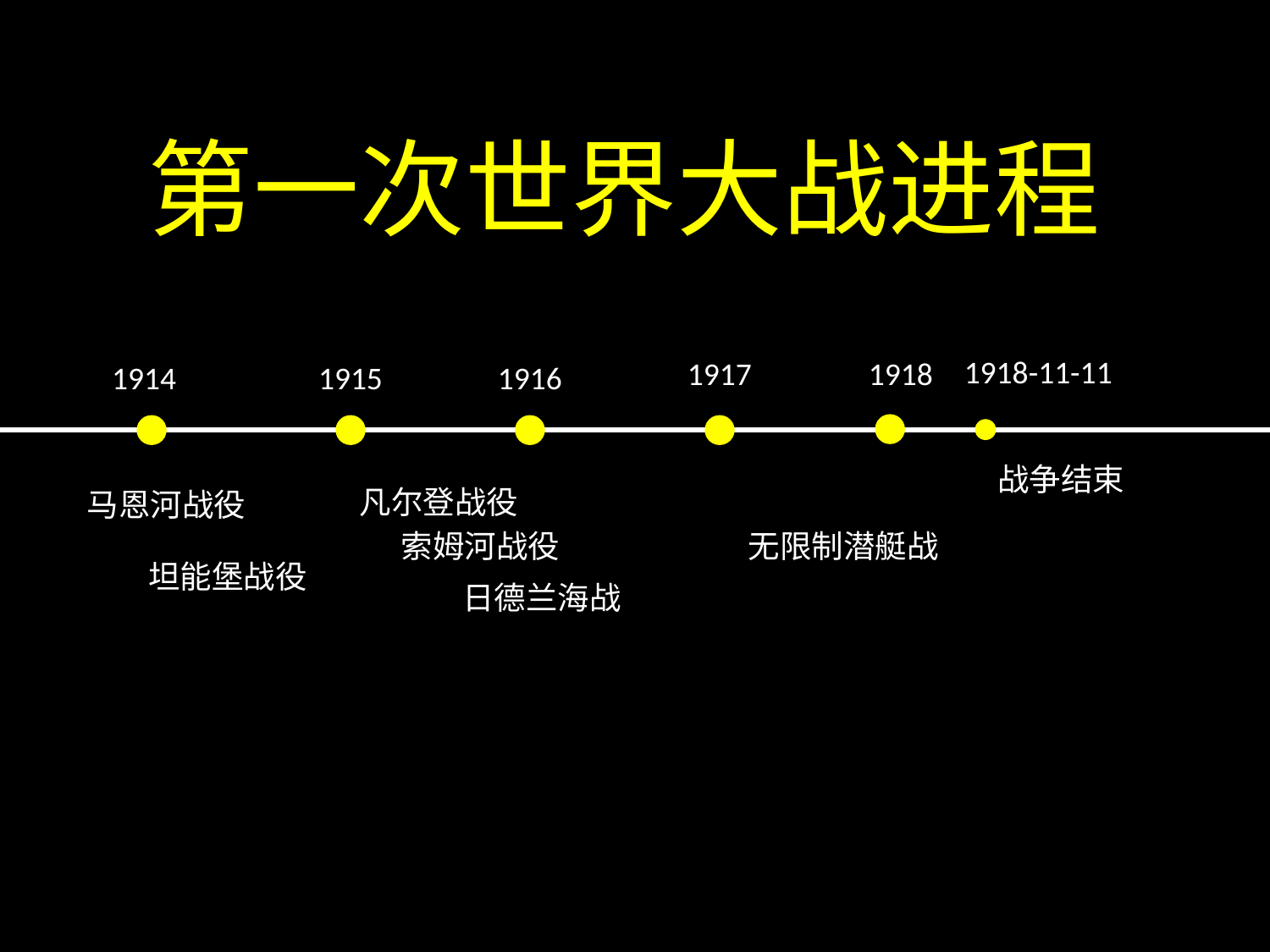

第一次世界大战进程
1918-11-11
1917
1918
1914
1915
1916

战争结束
凡尔登战役
马恩河战役
无限制潜艇战
索姆河战役
坦能堡战役
日德兰海战